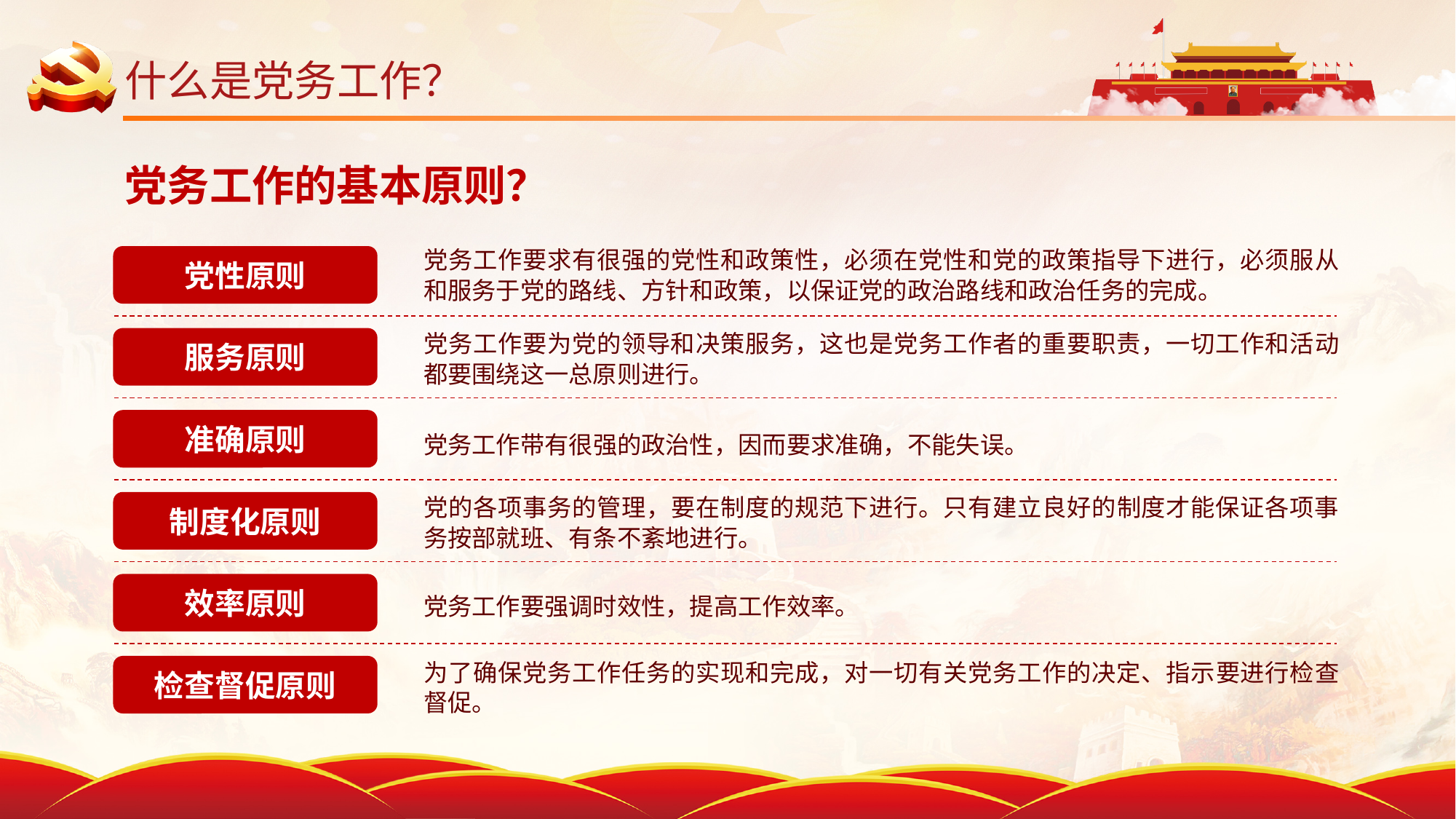

# 什么是党务工作？
党务工作的基本原则？
党务工作要求有很强的党性和政策性，必须在党性和党的政策指导下进行，必须服从和服务于党的路线、方针和政策，以保证党的政治路线和政治任务的完成。
党性原则
党务工作要为党的领导和决策服务，这也是党务工作者的重要职责，一切工作和活动都要围绕这一总原则进行。
服务原则
准确原则
党务工作带有很强的政治性，因而要求准确，不能失误。
党的各项事务的管理，要在制度的规范下进行。只有建立良好的制度才能保证各项事务按部就班、有条不紊地进行。
制度化原则
效率原则
党务工作要强调时效性，提高工作效率。
为了确保党务工作任务的实现和完成，对一切有关党务工作的决定、指示要进行检查督促。
检查督促原则